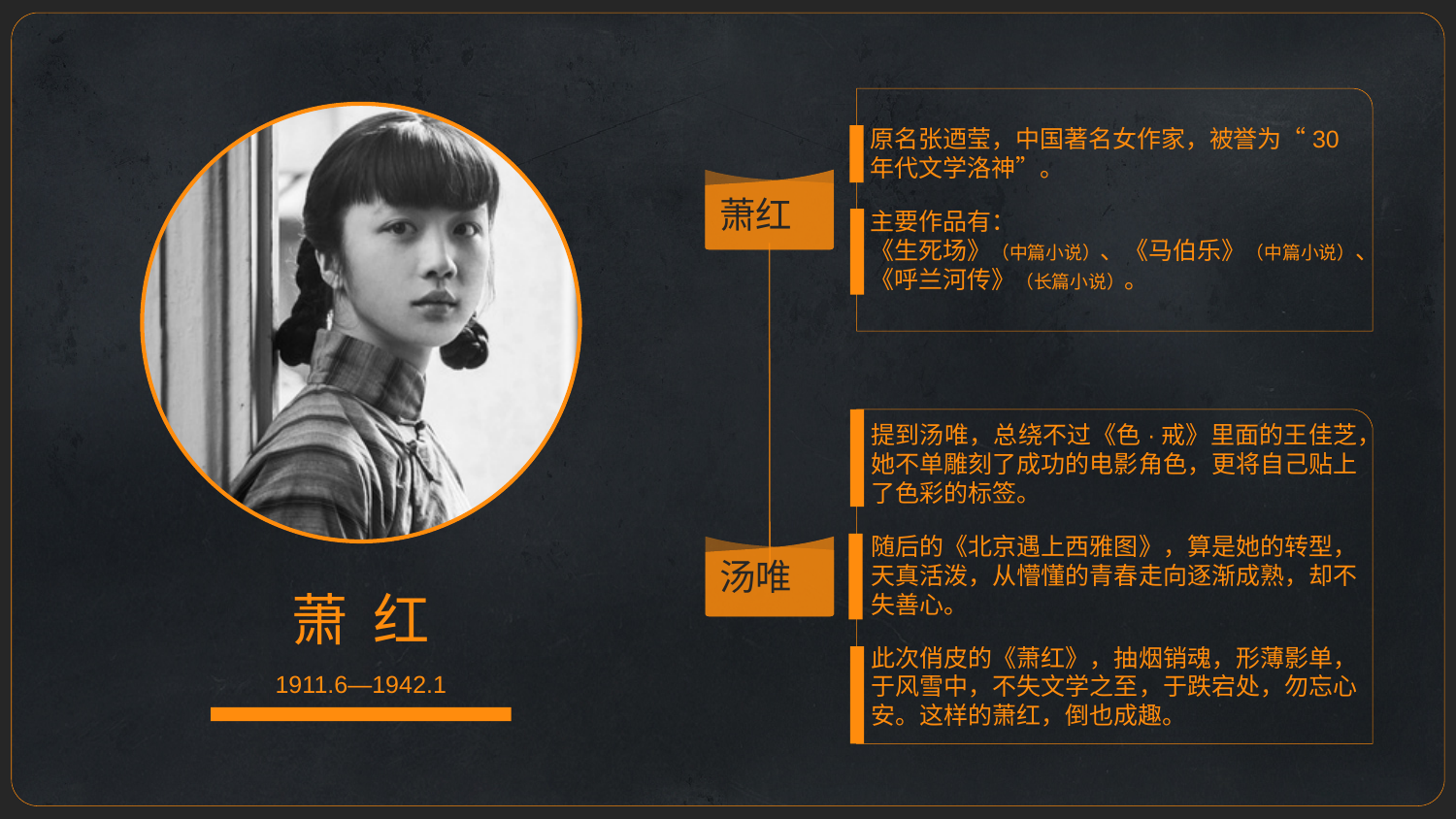

原名张迺莹，中国著名女作家，被誉为“30年代文学洛神”。
主要作品有：
《生死场》（中篇小说）、《马伯乐》（中篇小说）、《呼兰河传》（长篇小说）。

萧红

提到汤唯，总绕不过《色·戒》里面的王佳芝，她不单雕刻了成功的电影角色，更将自己贴上了色彩的标签。
随后的《北京遇上西雅图》，算是她的转型，天真活泼，从懵懂的青春走向逐渐成熟，却不失善心。
此次俏皮的《萧红》，抽烟销魂，形薄影单，于风雪中，不失文学之至，于跌宕处，勿忘心安。这样的萧红，倒也成趣。

汤唯

萧  红
1911.6—1942.1